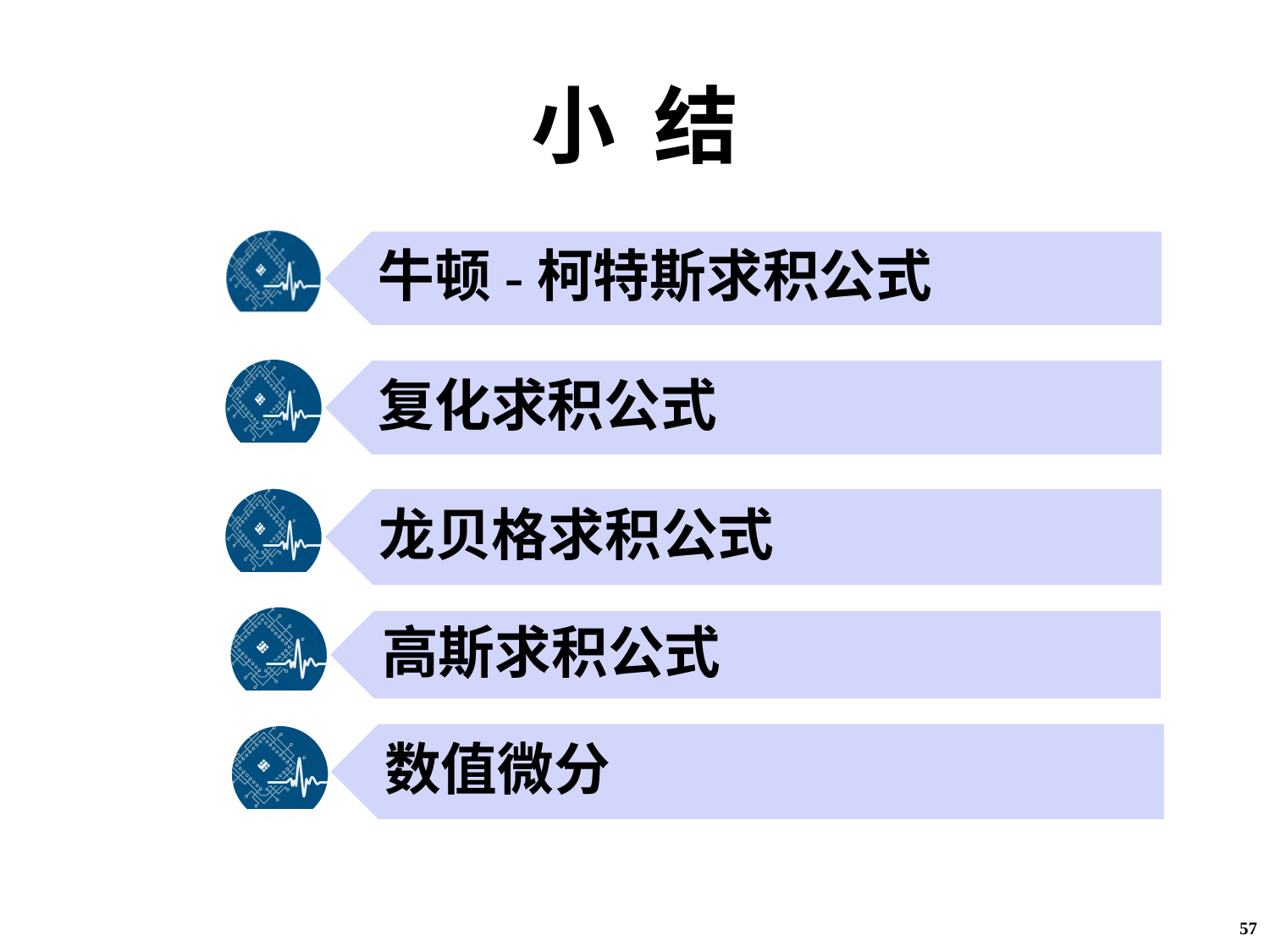

小  结
牛顿-柯特斯求积公式
复化求积公式
龙贝格求积公式
高斯求积公式
数值微分
57